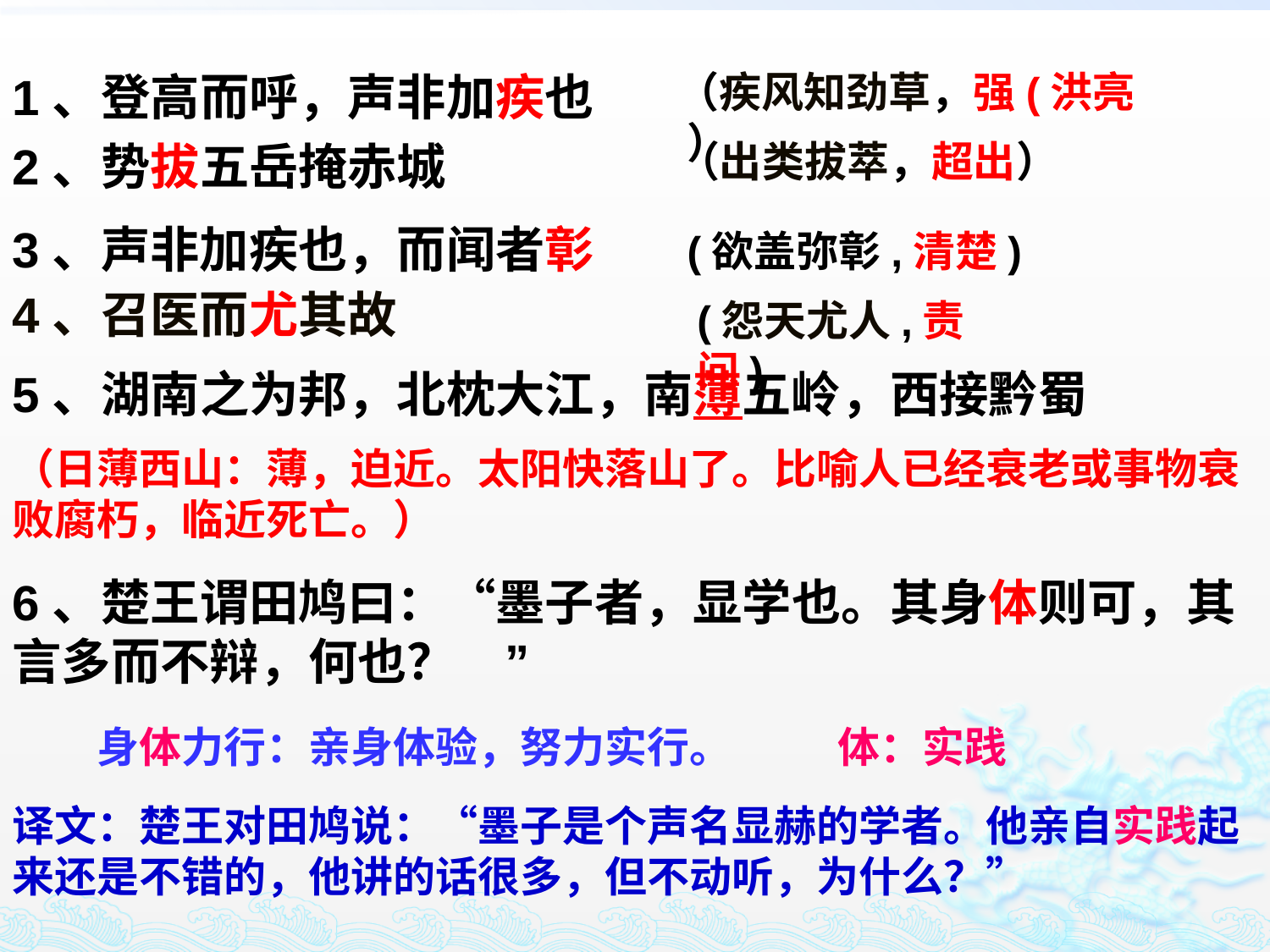

1、登高而呼，声非加疾也
（疾风知劲草，强(洪亮 ）
2、势拔五岳掩赤城
（出类拔萃，超出）
3、声非加疾也，而闻者彰
(欲盖弥彰,清楚)
4、召医而尤其故
(怨天尤人,责问)
5、湖南之为邦，北枕大江，南薄五岭，西接黔蜀
（日薄西山：薄，迫近。太阳快落山了。比喻人已经衰老或事物衰败腐朽，临近死亡。）
6、楚王谓田鸠曰：“墨子者，显学也。其身体则可，其言多而不辩，何也？”
身体力行：亲身体验，努力实行。
体：实践
译文：楚王对田鸠说：“墨子是个声名显赫的学者。他亲自实践起来还是不错的，他讲的话很多，但不动听，为什么？”